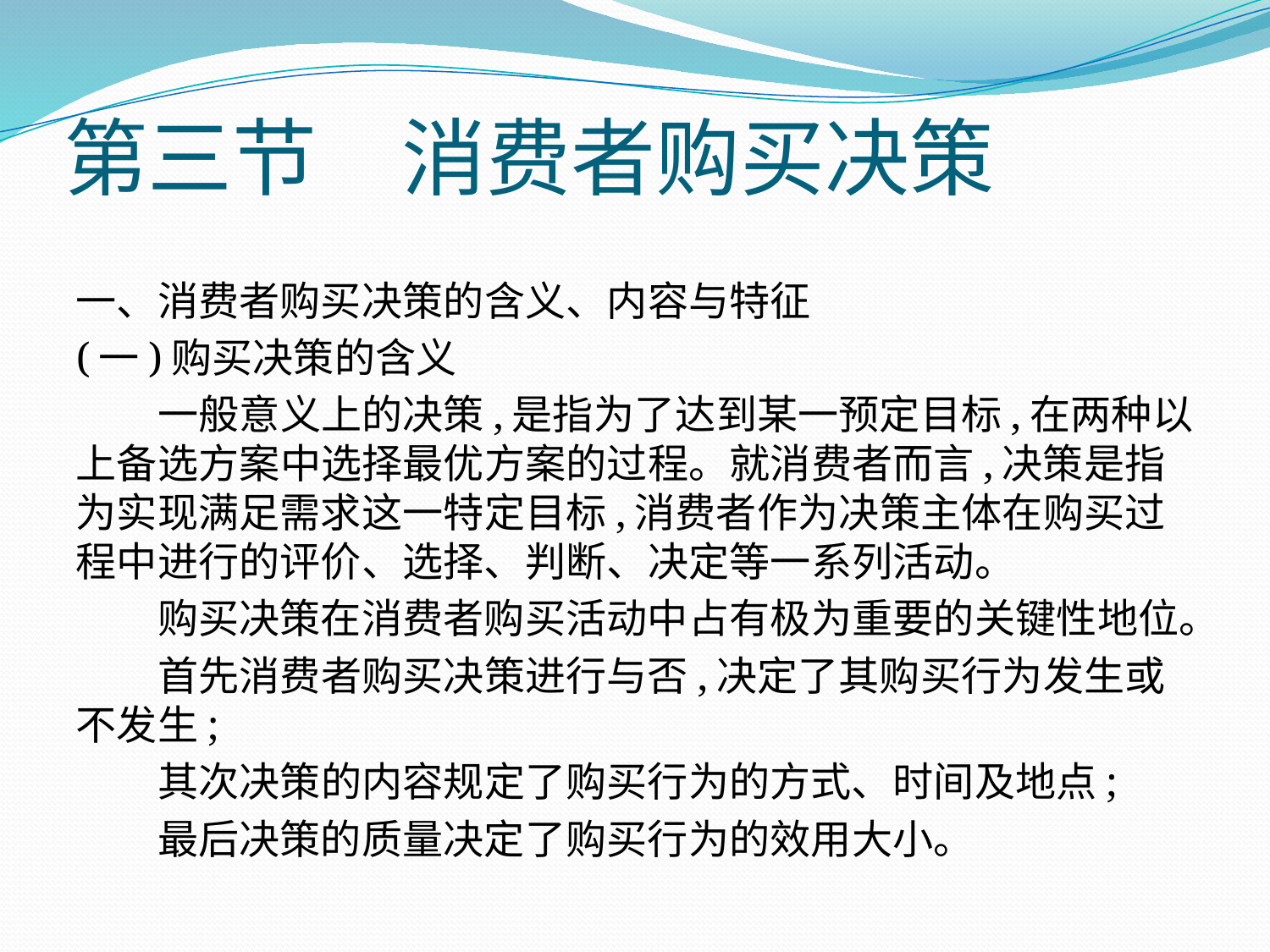

# 第三节　消费者购买决策
一、消费者购买决策的含义、内容与特征
(一)购买决策的含义
　　一般意义上的决策,是指为了达到某一预定目标,在两种以上备选方案中选择最优方案的过程。就消费者而言,决策是指为实现满足需求这一特定目标,消费者作为决策主体在购买过程中进行的评价、选择、判断、决定等一系列活动。
　　购买决策在消费者购买活动中占有极为重要的关键性地位。
　　首先消费者购买决策进行与否,决定了其购买行为发生或不发生;
　　其次决策的内容规定了购买行为的方式、时间及地点;
　　最后决策的质量决定了购买行为的效用大小。